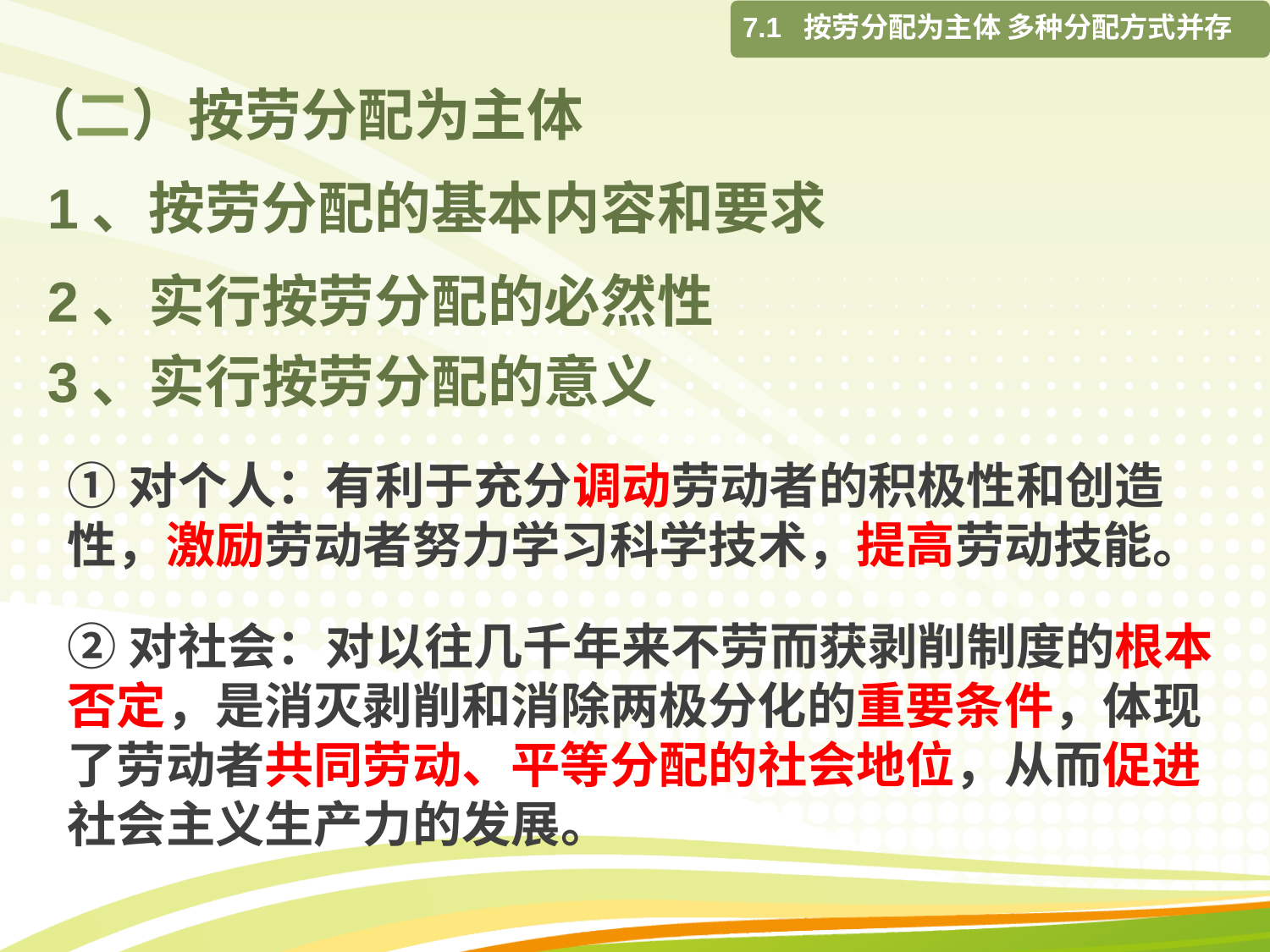

7.1  按劳分配为主体 多种分配方式并存
# （二）按劳分配为主体
1、按劳分配的基本内容和要求
2、实行按劳分配的必然性
3、实行按劳分配的意义
①对个人：有利于充分调动劳动者的积极性和创造性，激励劳动者努力学习科学技术，提高劳动技能。
②对社会：对以往几千年来不劳而获剥削制度的根本否定，是消灭剥削和消除两极分化的重要条件，体现了劳动者共同劳动、平等分配的社会地位，从而促进社会主义生产力的发展。